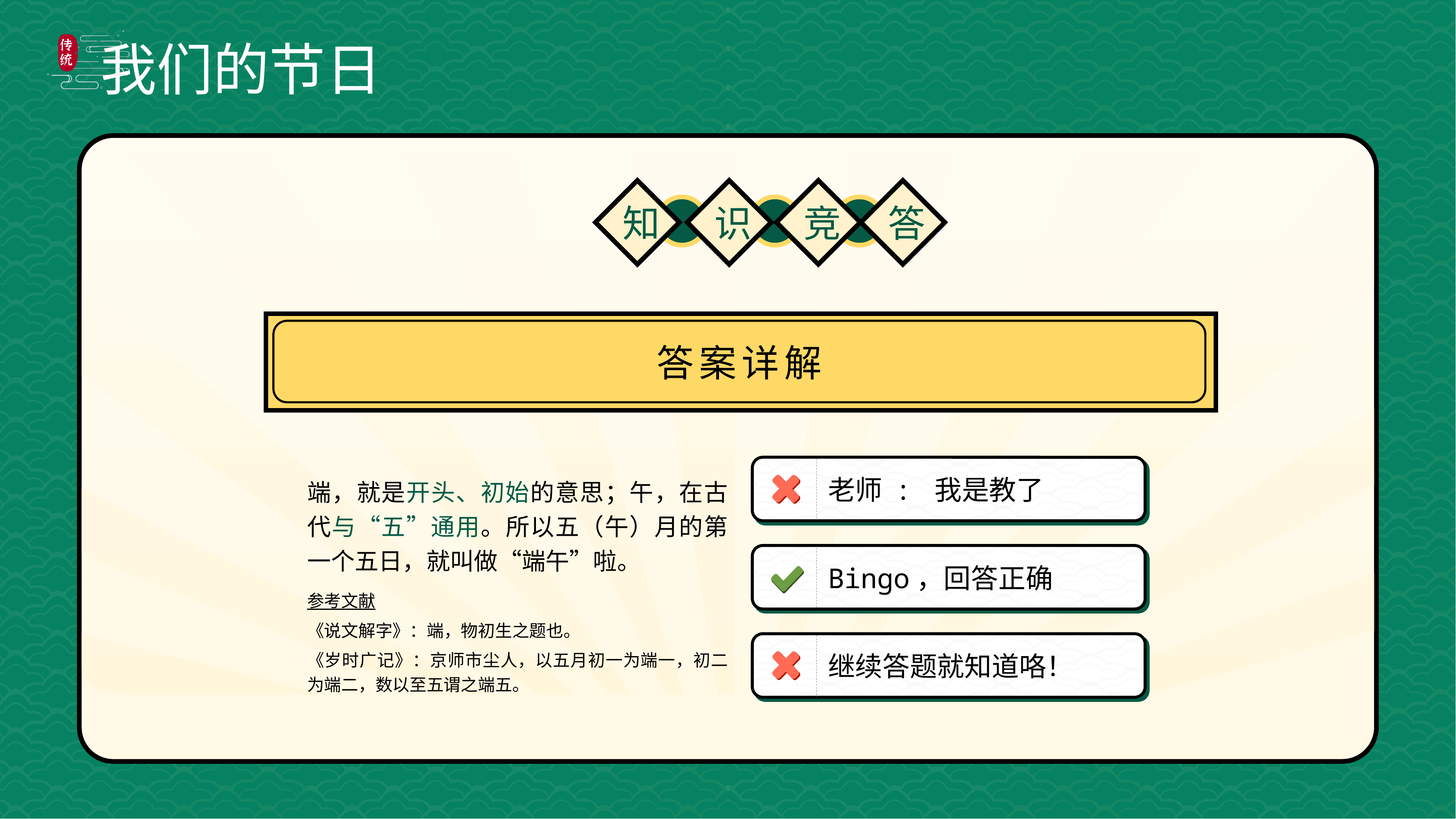

知
识
竞
答

答案详解
老师 : 我是教了
端，就是开头、初始的意思；午，在古代与“五”通用。所以五（午）月的第一个五日，就叫做“端午”啦。
参考文献
《说文解字》：端，物初生之题也。
《岁时广记》：京师市尘人，以五月初一为端一，初二为端二，数以至五谓之端五。

Bingo，回答正确

继续答题就知道咯！